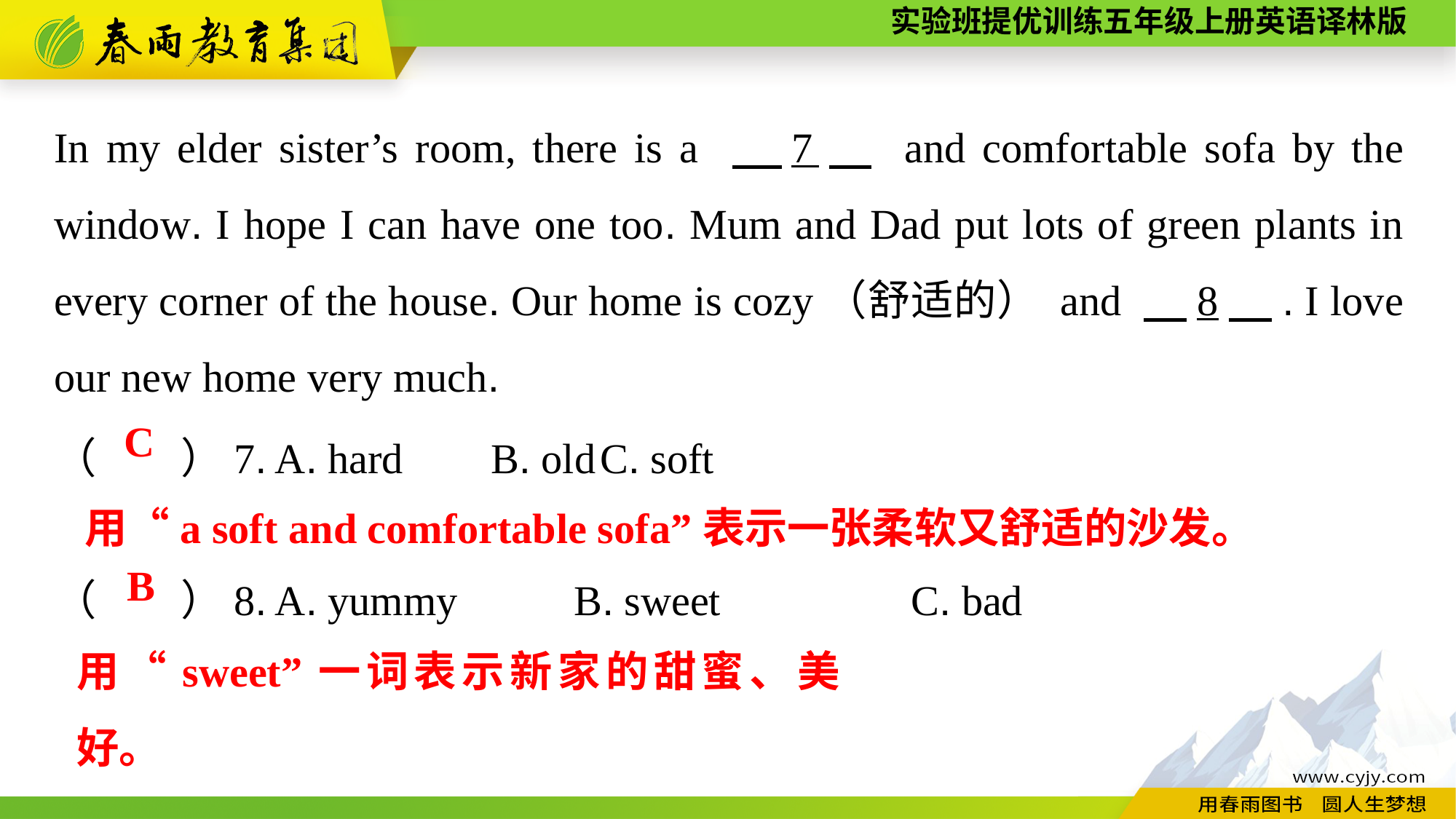

In my elder sister’s room, there is a 　7　 and comfortable sofa by the window. I hope I can have one too. Mum and Dad put lots of green plants in every corner of the house. Our home is cozy（舒适的） and 　8　. I love our new home very much.
（　　）7. A. hard	B. old	C. soft

（　　）8. A. yummy           B. sweet                  C. bad
C
用“a soft and comfortable sofa”表示一张柔软又舒适的沙发。
B
用“sweet”一词表示新家的甜蜜、美好。